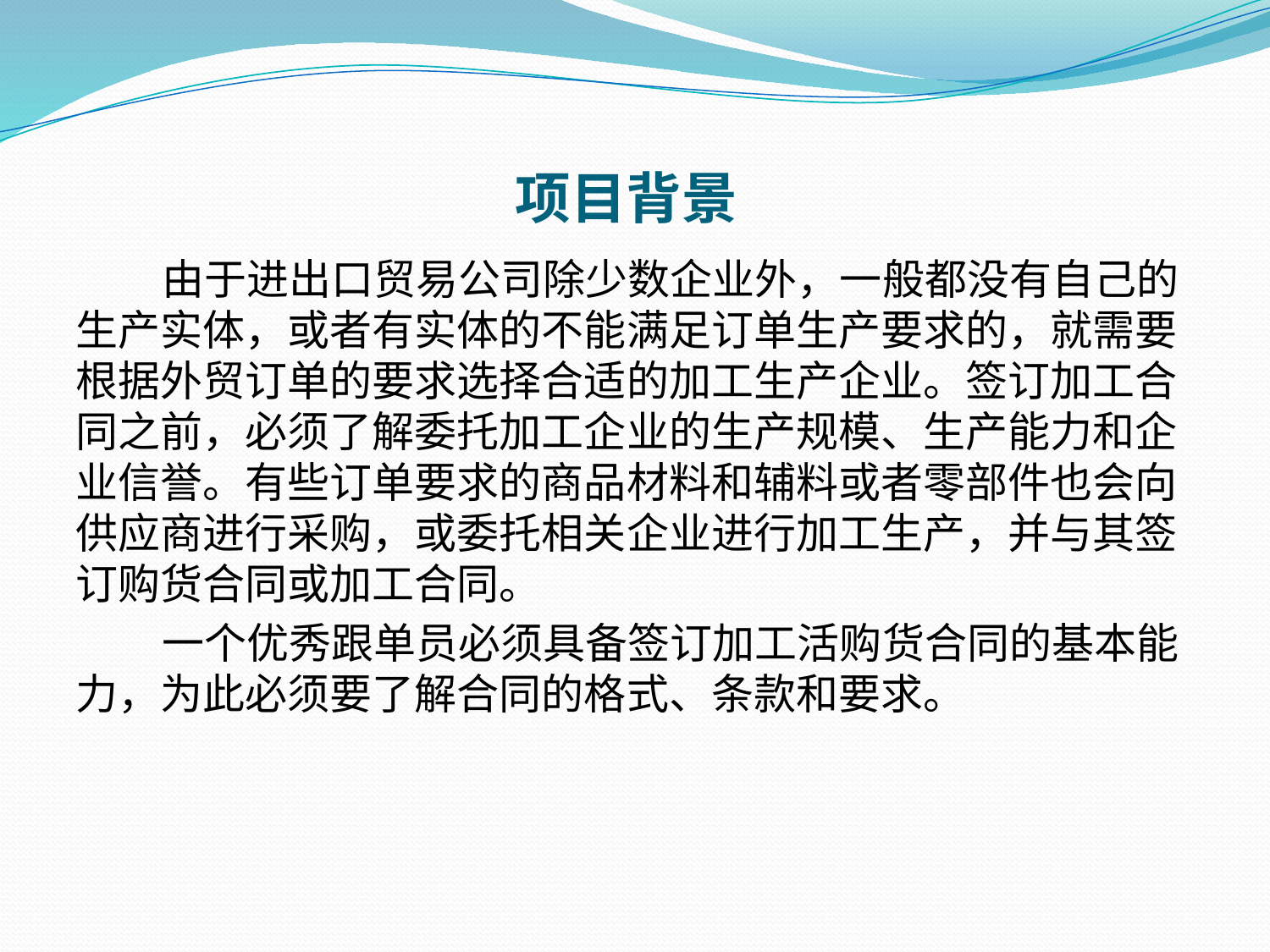

# 项目背景
        由于进出口贸易公司除少数企业外，一般都没有自己的生产实体，或者有实体的不能满足订单生产要求的，就需要根据外贸订单的要求选择合适的加工生产企业。签订加工合同之前，必须了解委托加工企业的生产规模、生产能力和企业信誉。有些订单要求的商品材料和辅料或者零部件也会向供应商进行采购，或委托相关企业进行加工生产，并与其签订购货合同或加工合同。
        一个优秀跟单员必须具备签订加工活购货合同的基本能力，为此必须要了解合同的格式、条款和要求。